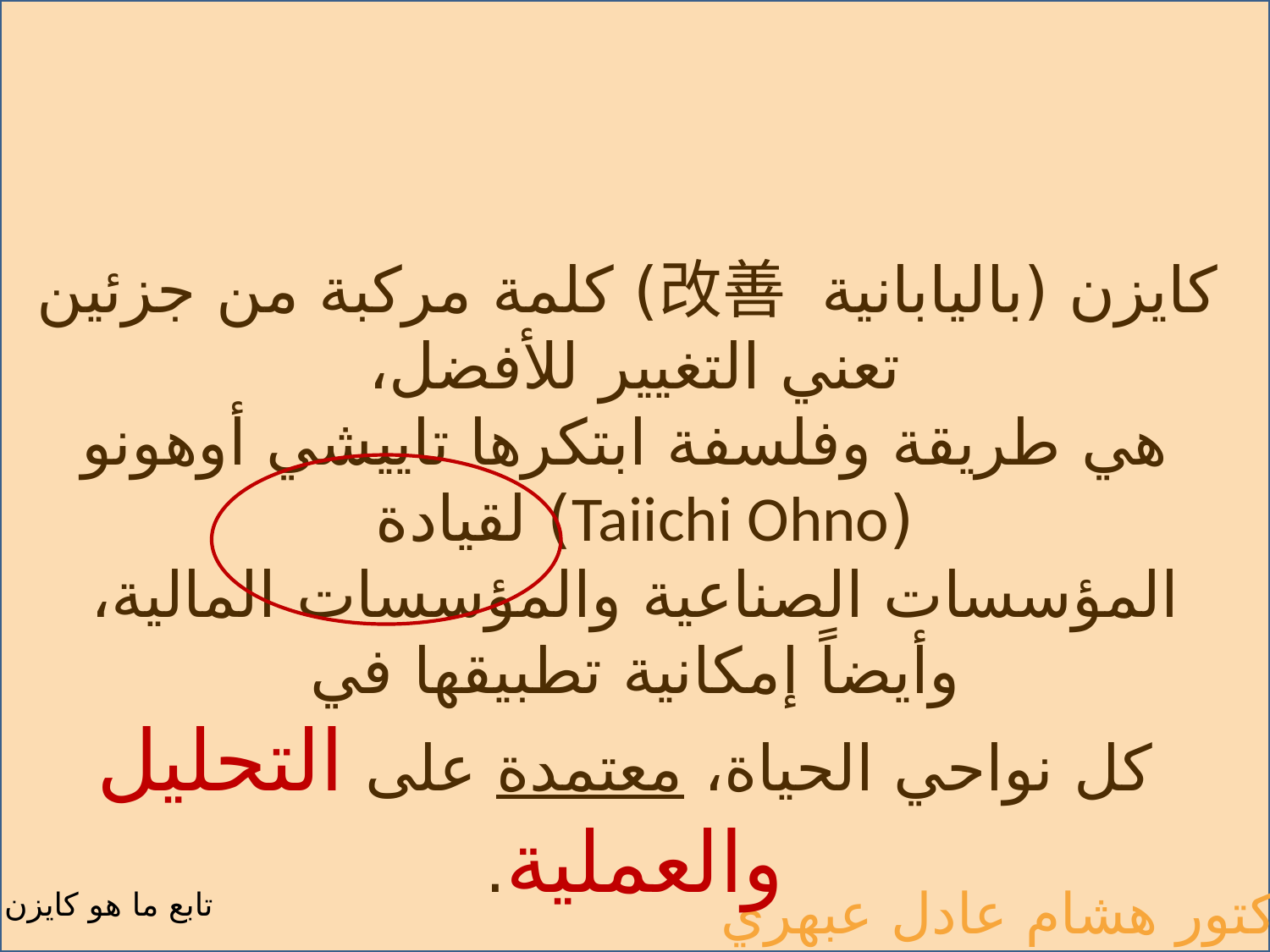

كايزن (باليابانية 改善) كلمة مركبة من جزئين تعني التغيير للأفضل،
 هي طريقة وفلسفة ابتكرها تاييشي أوهونو (Taiichi Ohno) لقيادة
المؤسسات الصناعية والمؤسسات المالية، وأيضاً إمكانية تطبيقها في
 كل نواحي الحياة، معتمدة على التحليل والعملية.

الدكتور هشام عادل عبهري
تابع ما هو كايزن